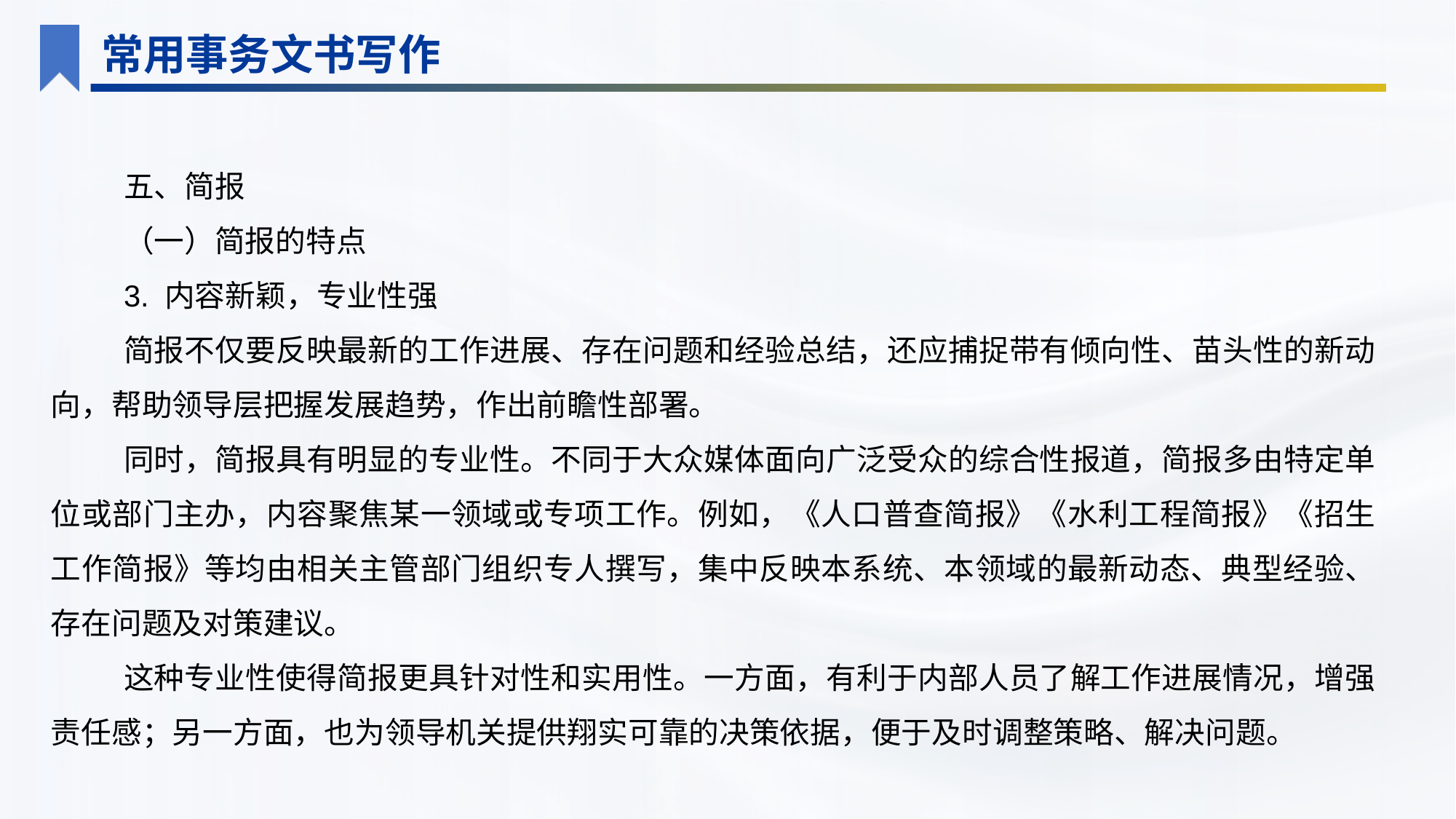

常用事务文书写作
五、简报
（一）简报的特点
3. 内容新颖，专业性强
简报不仅要反映最新的工作进展、存在问题和经验总结，还应捕捉带有倾向性、苗头性的新动向，帮助领导层把握发展趋势，作出前瞻性部署。
同时，简报具有明显的专业性。不同于大众媒体面向广泛受众的综合性报道，简报多由特定单位或部门主办，内容聚焦某一领域或专项工作。例如，《人口普查简报》《水利工程简报》《招生工作简报》等均由相关主管部门组织专人撰写，集中反映本系统、本领域的最新动态、典型经验、存在问题及对策建议。
这种专业性使得简报更具针对性和实用性。一方面，有利于内部人员了解工作进展情况，增强责任感；另一方面，也为领导机关提供翔实可靠的决策依据，便于及时调整策略、解决问题。